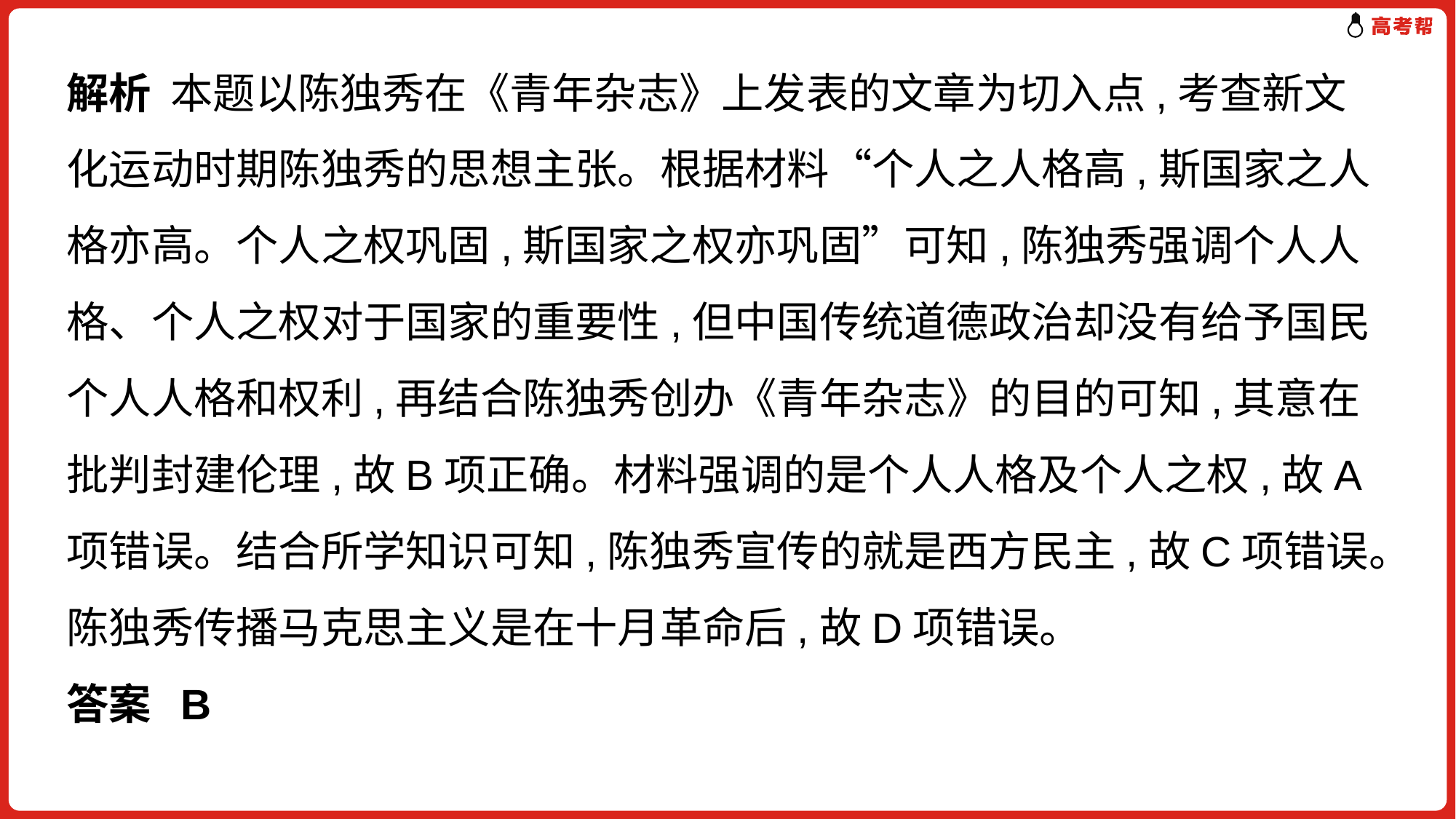

解析  本题以陈独秀在《青年杂志》上发表的文章为切入点,考查新文化运动时期陈独秀的思想主张。根据材料“个人之人格高,斯国家之人格亦高。个人之权巩固,斯国家之权亦巩固”可知,陈独秀强调个人人格、个人之权对于国家的重要性,但中国传统道德政治却没有给予国民个人人格和权利,再结合陈独秀创办《青年杂志》的目的可知,其意在批判封建伦理,故B项正确。材料强调的是个人人格及个人之权,故A项错误。结合所学知识可知,陈独秀宣传的就是西方民主,故C项错误。陈独秀传播马克思主义是在十月革命后,故D项错误。
答案  B